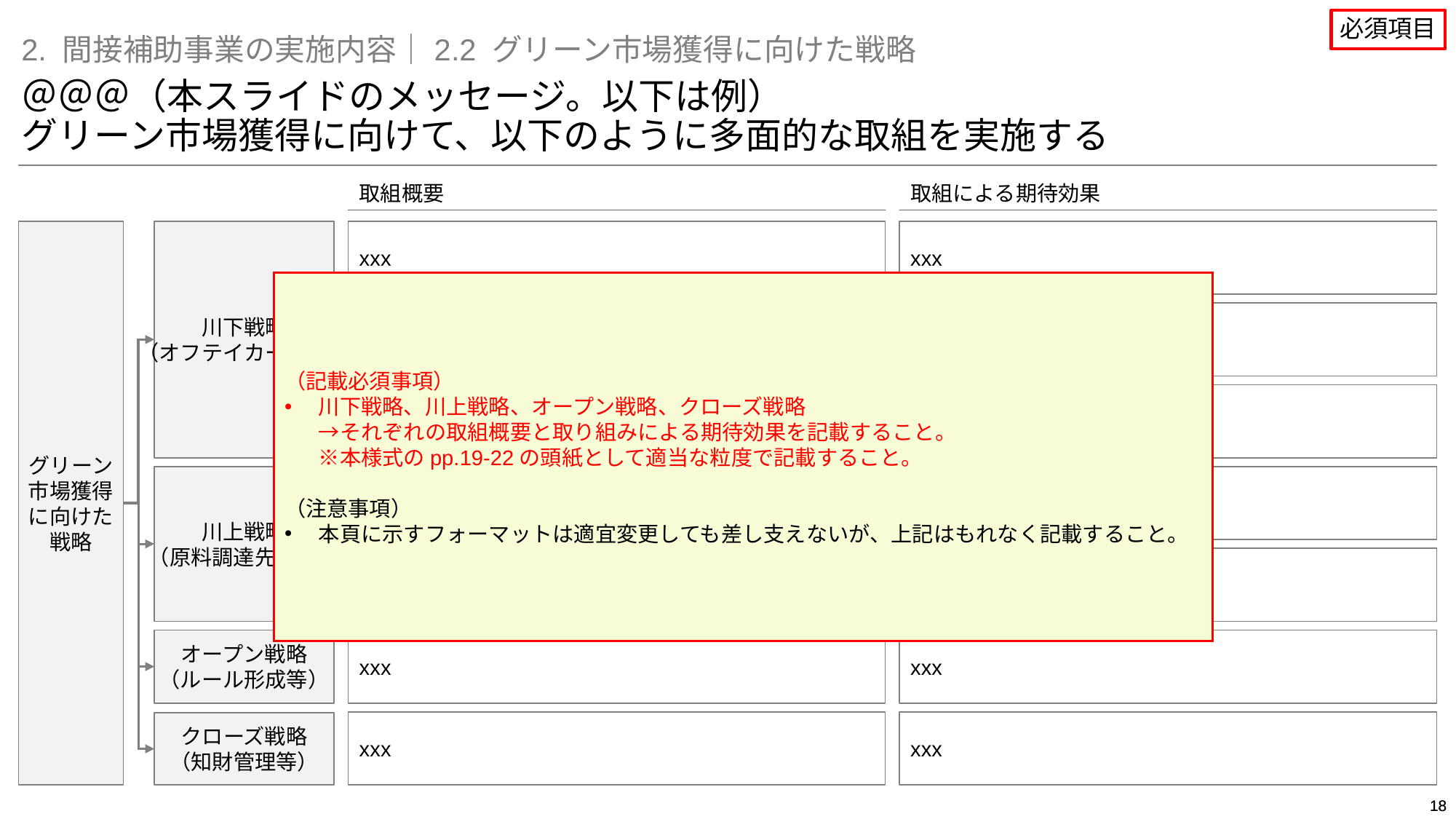

①基本的事項の審査
カ．間接補助事業の実現性（必須項目）
②産業競争力強化への貢献に関する審査
エ．グリーン市場獲得に向けた戦略（必須項目）
オ．オープン・クローズ戦略（必須項目）
必須項目
2. 間接補助事業の実施内容｜2.2 グリーン市場獲得に向けた戦略
＠＠＠（本スライドのメッセージ。以下は例）
グリーン市場獲得に向けて、以下のように多面的な取組を実施する
取組概要
取組による期待効果
グリーン
市場獲得
に向けた
戦略
川下戦略
（オフテイカー獲得）
xxx
xxx
（記載必須事項）
川下戦略、川上戦略、オープン戦略、クローズ戦略
→それぞれの取組概要と取り組みによる期待効果を記載すること。
※本様式のpp.19-22の頭紙として適当な粒度で記載すること。

（注意事項）
本頁に示すフォーマットは適宜変更しても差し支えないが、上記はもれなく記載すること。
xxx
xxx
xxx
xxx
川上戦略
（原料調達先獲得）
xxx
xxx
xxx
xxx
オープン戦略
（ルール形成等）
xxx
xxx
xxx
xxx
クローズ戦略
（知財管理等）